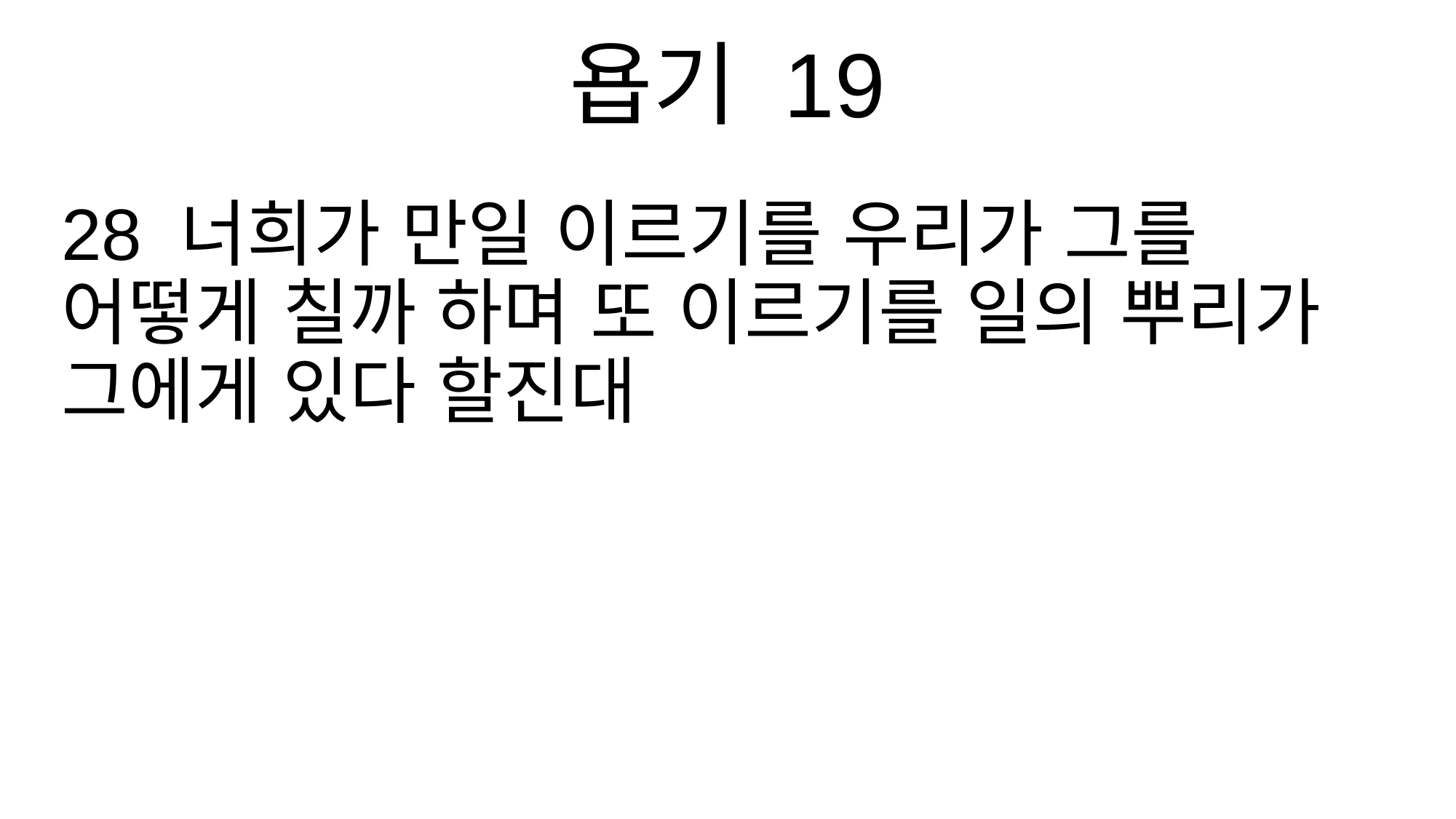

욥기 19
28 너희가 만일 이르기를 우리가 그를 어떻게 칠까 하며 또 이르기를 일의 뿌리가 그에게 있다 할진대